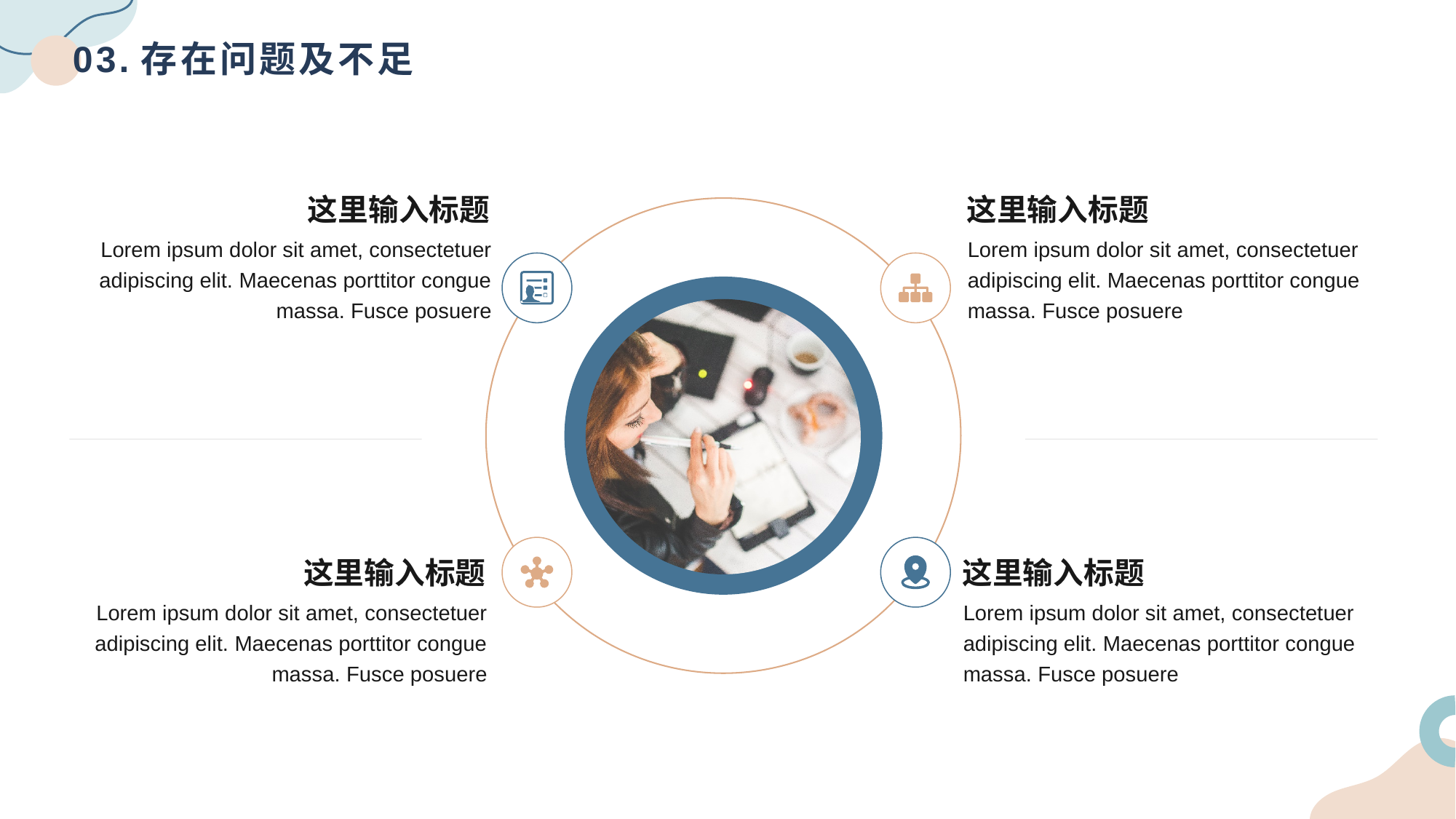

# 03.存在问题及不足
这里输入标题
Lorem ipsum dolor sit amet, consectetuer adipiscing elit. Maecenas porttitor congue massa. Fusce posuere
这里输入标题
Lorem ipsum dolor sit amet, consectetuer adipiscing elit. Maecenas porttitor congue massa. Fusce posuere

这里输入标题
Lorem ipsum dolor sit amet, consectetuer adipiscing elit. Maecenas porttitor congue massa. Fusce posuere
这里输入标题
Lorem ipsum dolor sit amet, consectetuer adipiscing elit. Maecenas porttitor congue massa. Fusce posuere